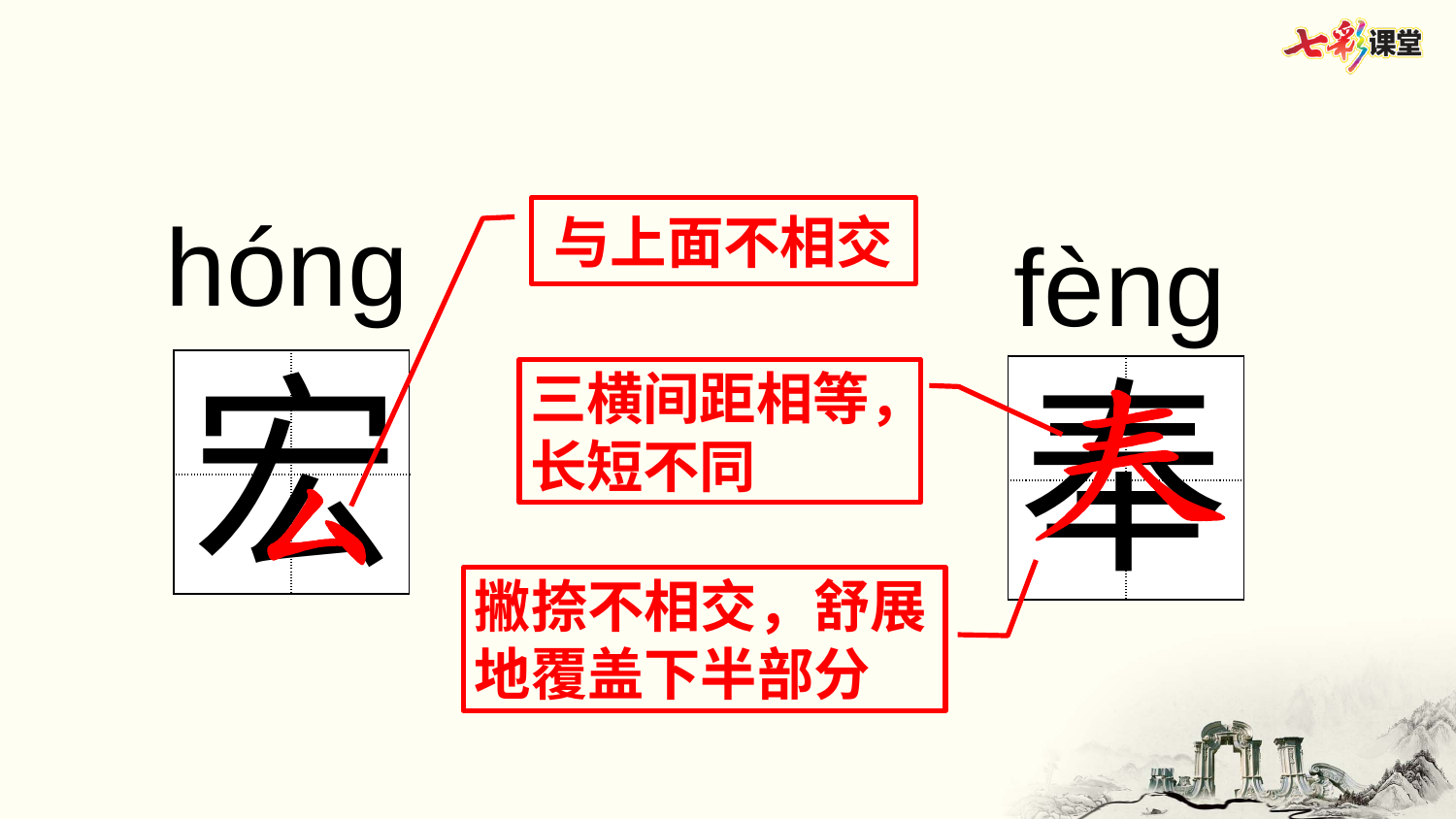

hónɡ
与上面不相交
fènɡ
宏
奉
|  |  |
| --- | --- |
|  |  |
|  |  |
| --- | --- |
|  |  |
三横间距相等，长短不同

撇捺不相交，舒展地覆盖下半部分